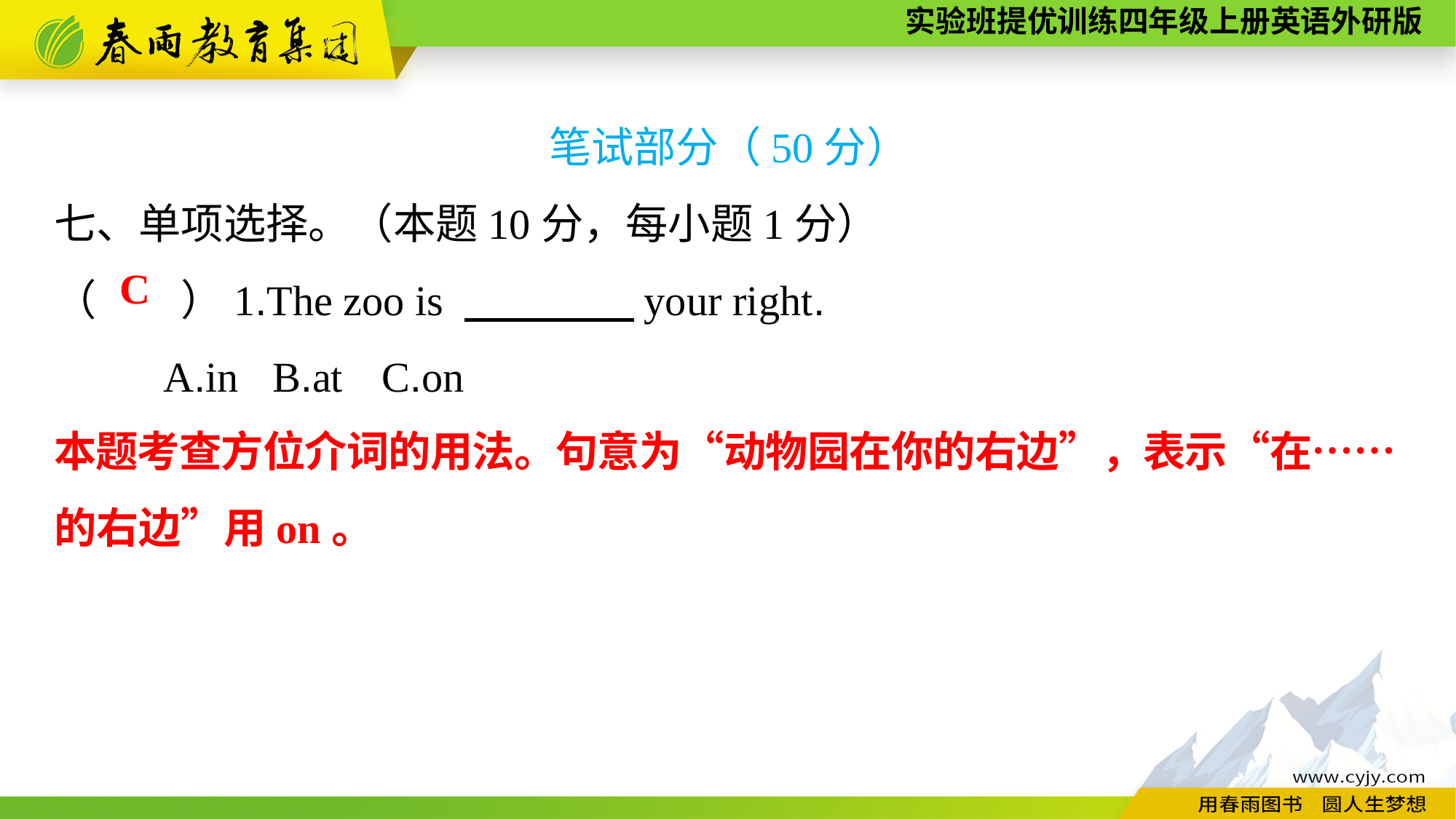

笔试部分（50分）
七、单项选择。（本题10分，每小题1分）
（　　）1.The zoo is 　　　　your right.
	A.in	B.at	C.on

C
本题考查方位介词的用法。句意为“动物园在你的右边”，表示“在……
的右边”用on。